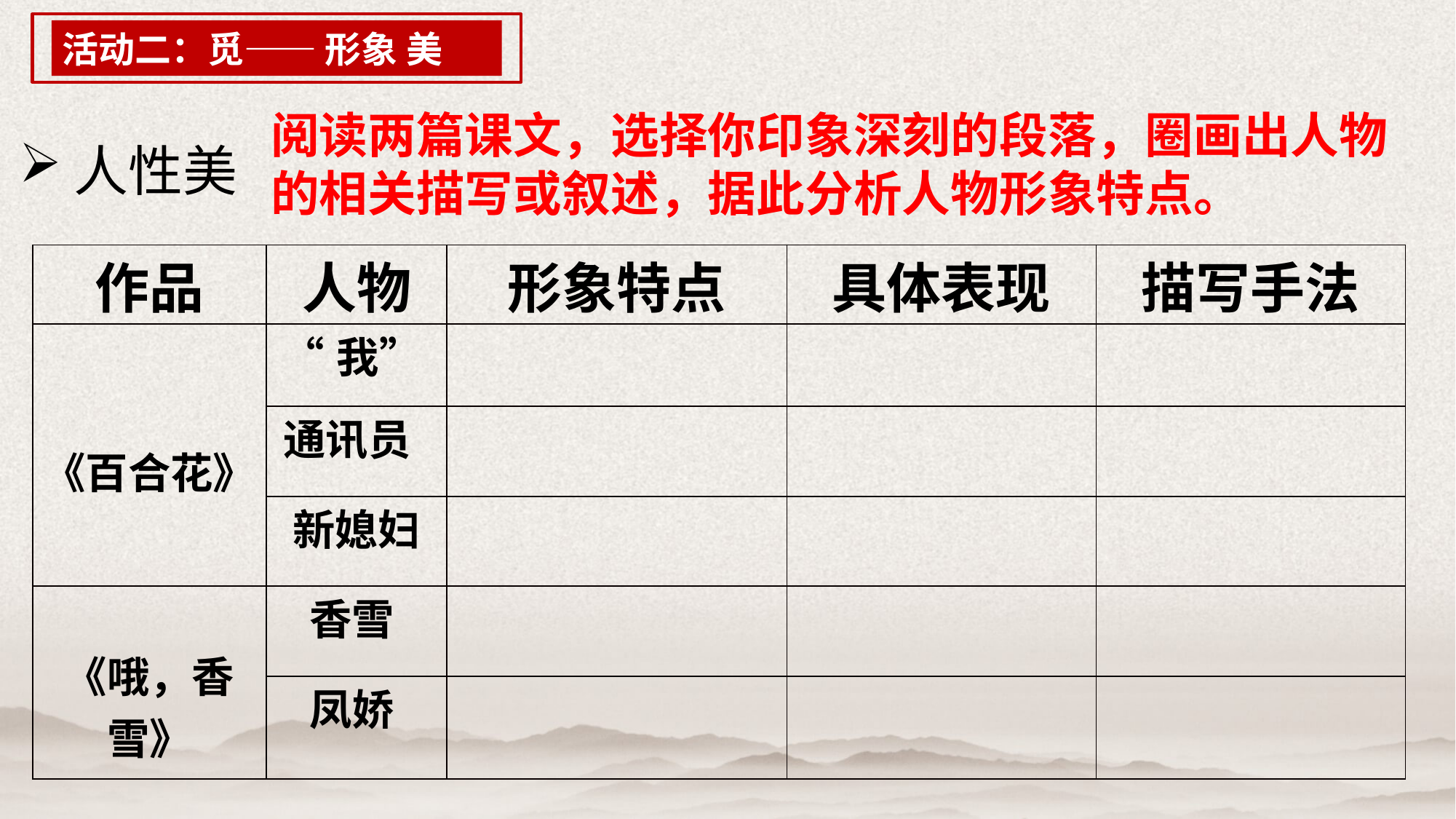

活动二：觅—— 形象 美
人性美
阅读两篇课文，选择你印象深刻的段落，圈画出人物的相关描写或叙述，据此分析人物形象特点。
| 作品 | 人物 | 形象特点 | 具体表现 | 描写手法 |
| --- | --- | --- | --- | --- |
| 《百合花》 | “我” |  |  |  |
|  | 通讯员 |  |  |  |
|  | 新媳妇 |  |  |  |
| 《哦，香雪》 | 香雪 |  |  |  |
|  | 凤娇 |  |  |  |